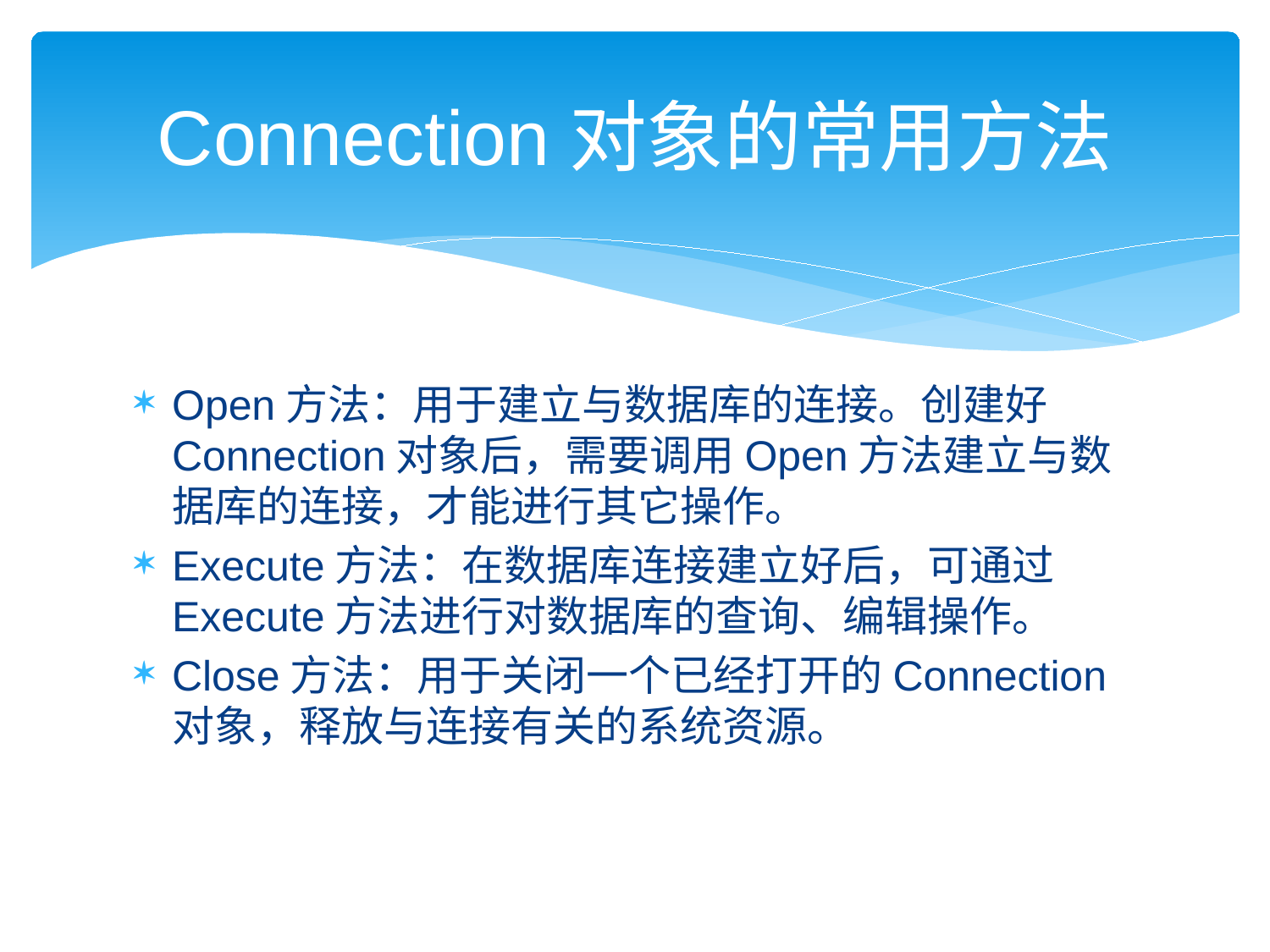

# Connection对象的常用方法
Open方法：用于建立与数据库的连接。创建好Connection对象后，需要调用Open方法建立与数据库的连接，才能进行其它操作。
Execute方法：在数据库连接建立好后，可通过Execute方法进行对数据库的查询、编辑操作。
Close方法：用于关闭一个已经打开的Connection对象，释放与连接有关的系统资源。